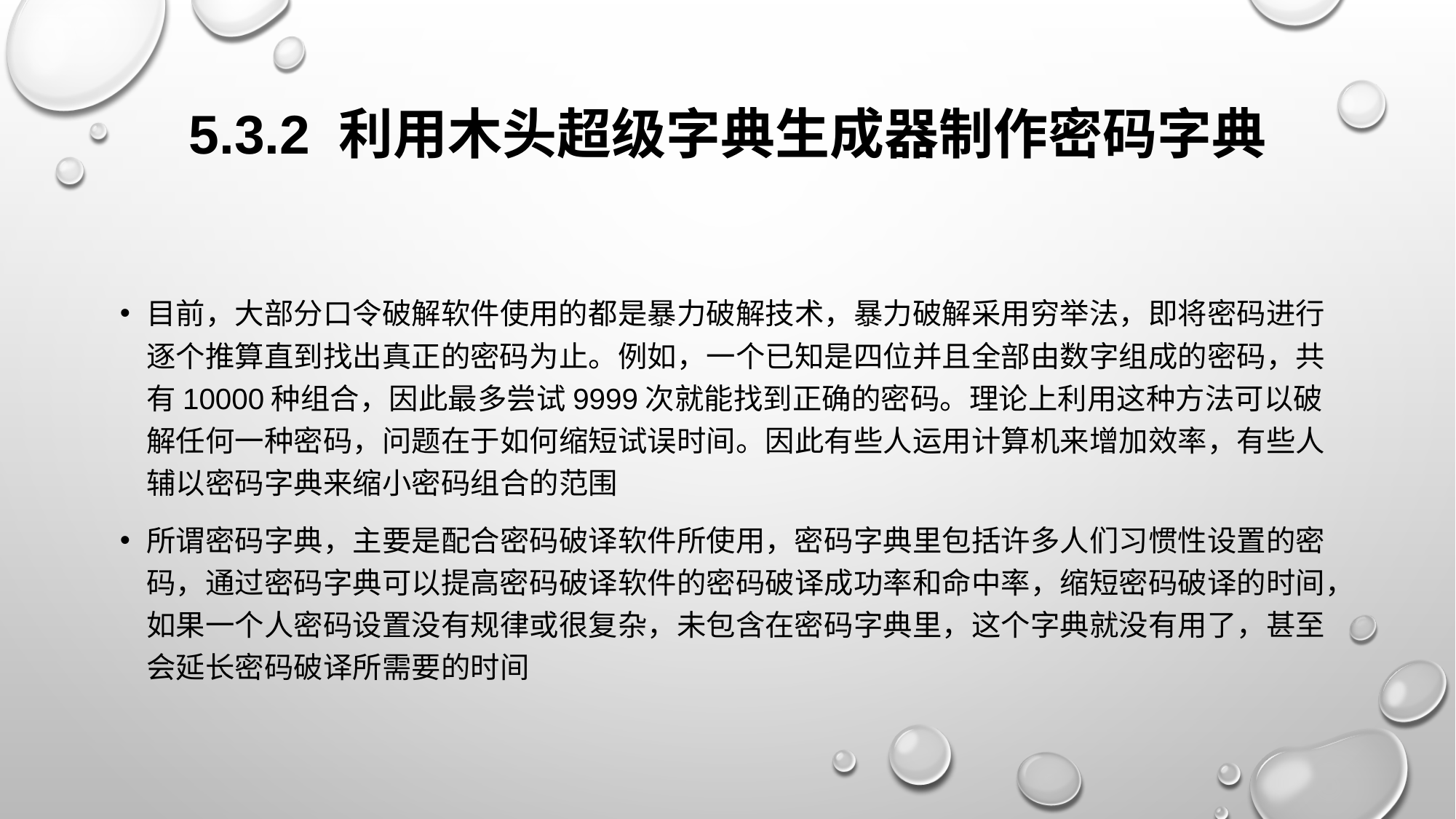

# 5.3.2 利用木头超级字典生成器制作密码字典
目前，大部分口令破解软件使用的都是暴力破解技术，暴力破解采用穷举法，即将密码进行逐个推算直到找出真正的密码为止。例如，一个已知是四位并且全部由数字组成的密码，共有10000种组合，因此最多尝试9999次就能找到正确的密码。理论上利用这种方法可以破解任何一种密码，问题在于如何缩短试误时间。因此有些人运用计算机来增加效率，有些人辅以密码字典来缩小密码组合的范围
所谓密码字典，主要是配合密码破译软件所使用，密码字典里包括许多人们习惯性设置的密码，通过密码字典可以提高密码破译软件的密码破译成功率和命中率，缩短密码破译的时间，如果一个人密码设置没有规律或很复杂，未包含在密码字典里，这个字典就没有用了，甚至会延长密码破译所需要的时间